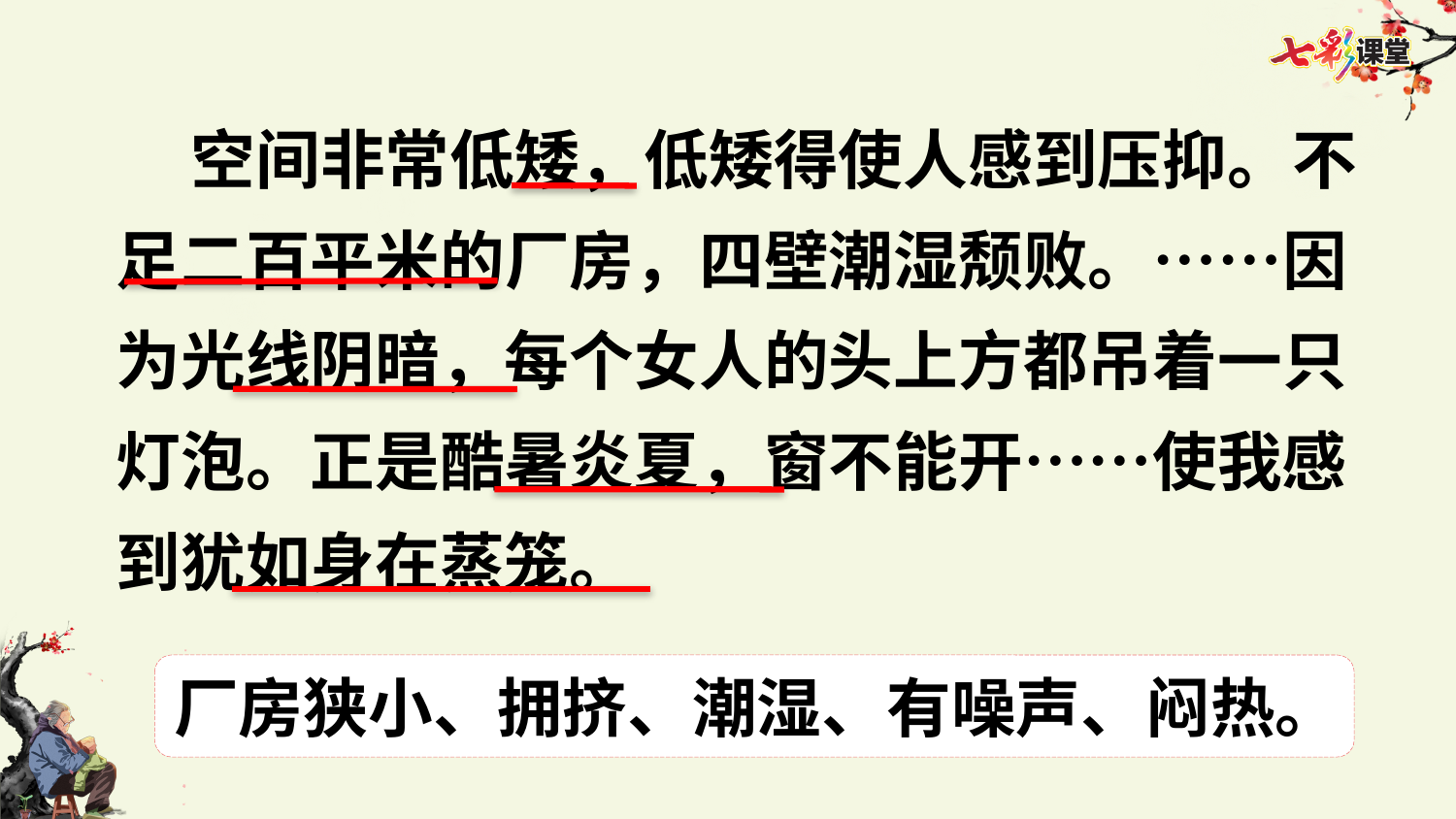

空间非常低矮，低矮得使人感到压抑。不足二百平米的厂房，四壁潮湿颓败。……因为光线阴暗，每个女人的头上方都吊着一只灯泡。正是酷暑炎夏，窗不能开……使我感到犹如身在蒸笼。
厂房狭小、拥挤、潮湿、有噪声、闷热。